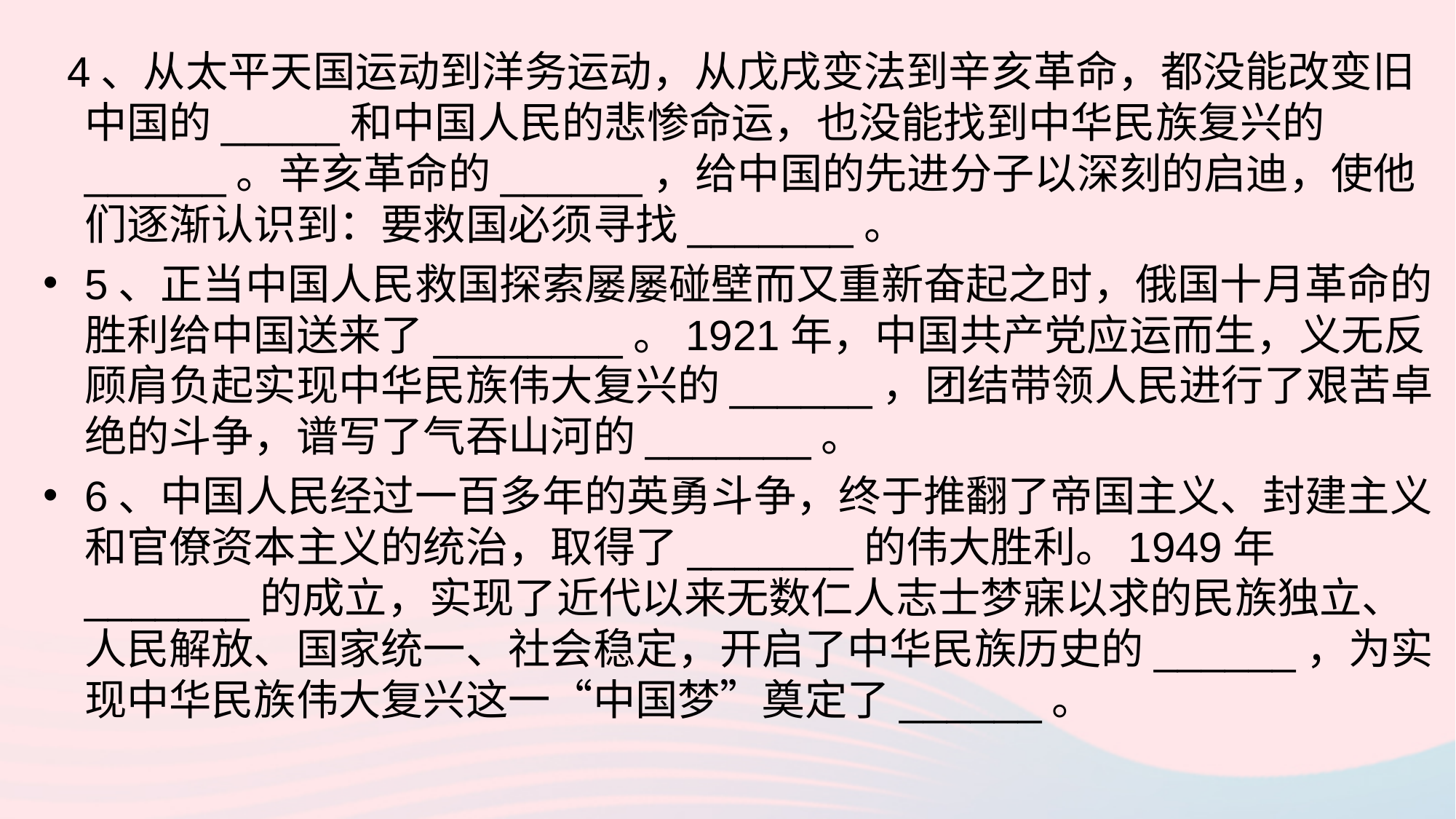

4、从太平天国运动到洋务运动，从戊戌变法到辛亥革命，都没能改变旧中国的_____和中国人民的悲惨命运，也没能找到中华民族复兴的______。辛亥革命的______，给中国的先进分子以深刻的启迪，使他们逐渐认识到：要救国必须寻找_______。
5、正当中国人民救国探索屡屡碰壁而又重新奋起之时，俄国十月革命的胜利给中国送来了________。1921年，中国共产党应运而生，义无反顾肩负起实现中华民族伟大复兴的______，团结带领人民进行了艰苦卓绝的斗争，谱写了气吞山河的_______。
6、中国人民经过一百多年的英勇斗争，终于推翻了帝国主义、封建主义和官僚资本主义的统治，取得了_______的伟大胜利。1949年_______的成立，实现了近代以来无数仁人志士梦寐以求的民族独立、人民解放、国家统一、社会稳定，开启了中华民族历史的______，为实现中华民族伟大复兴这一“中国梦”奠定了______。